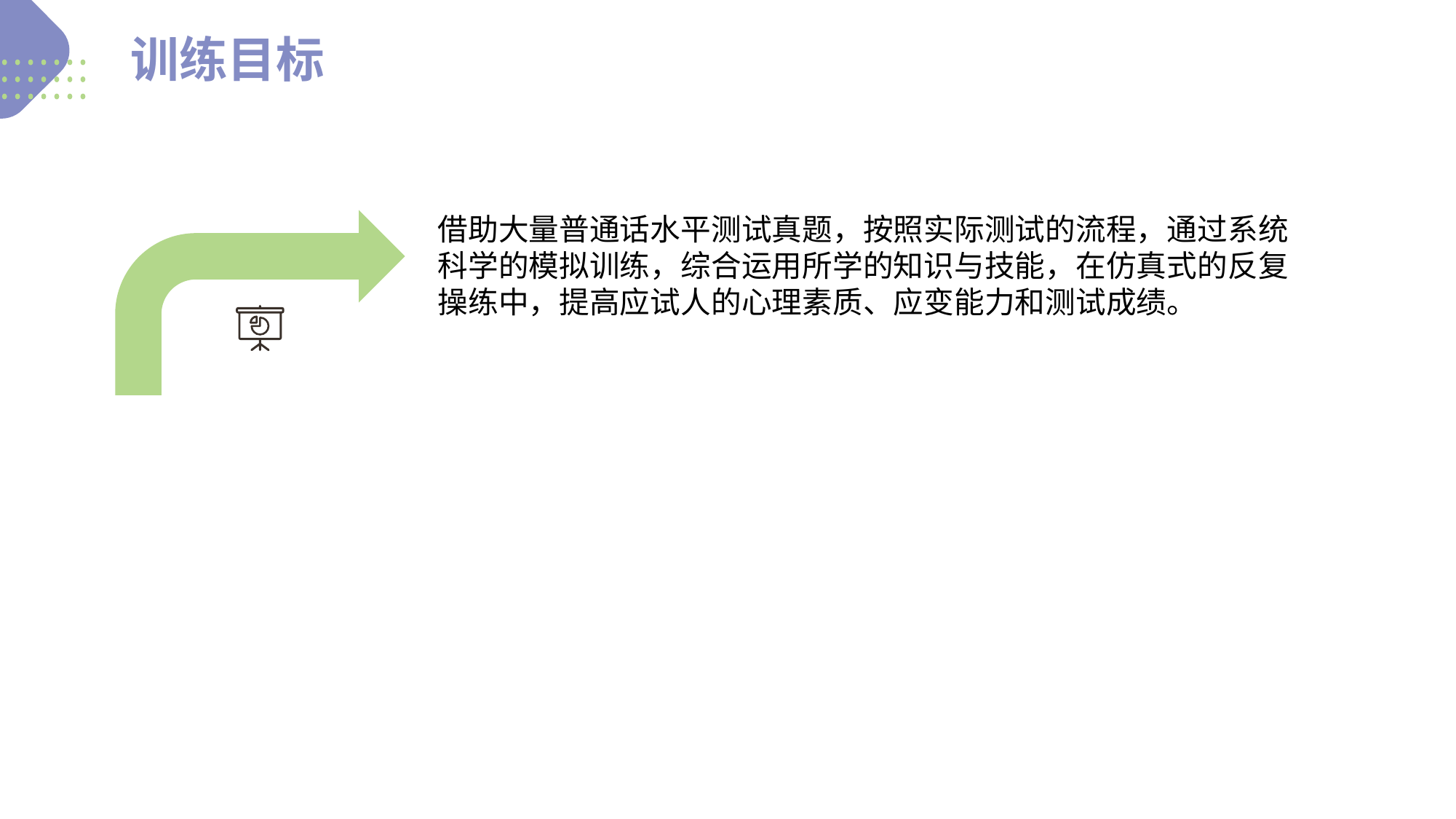

训练目标

借助大量普通话水平测试真题，按照实际测试的流程，通过系统科学的模拟训练，综合运用所学的知识与技能，在仿真式的反复操练中，提高应试人的心理素质、应变能力和测试成绩。